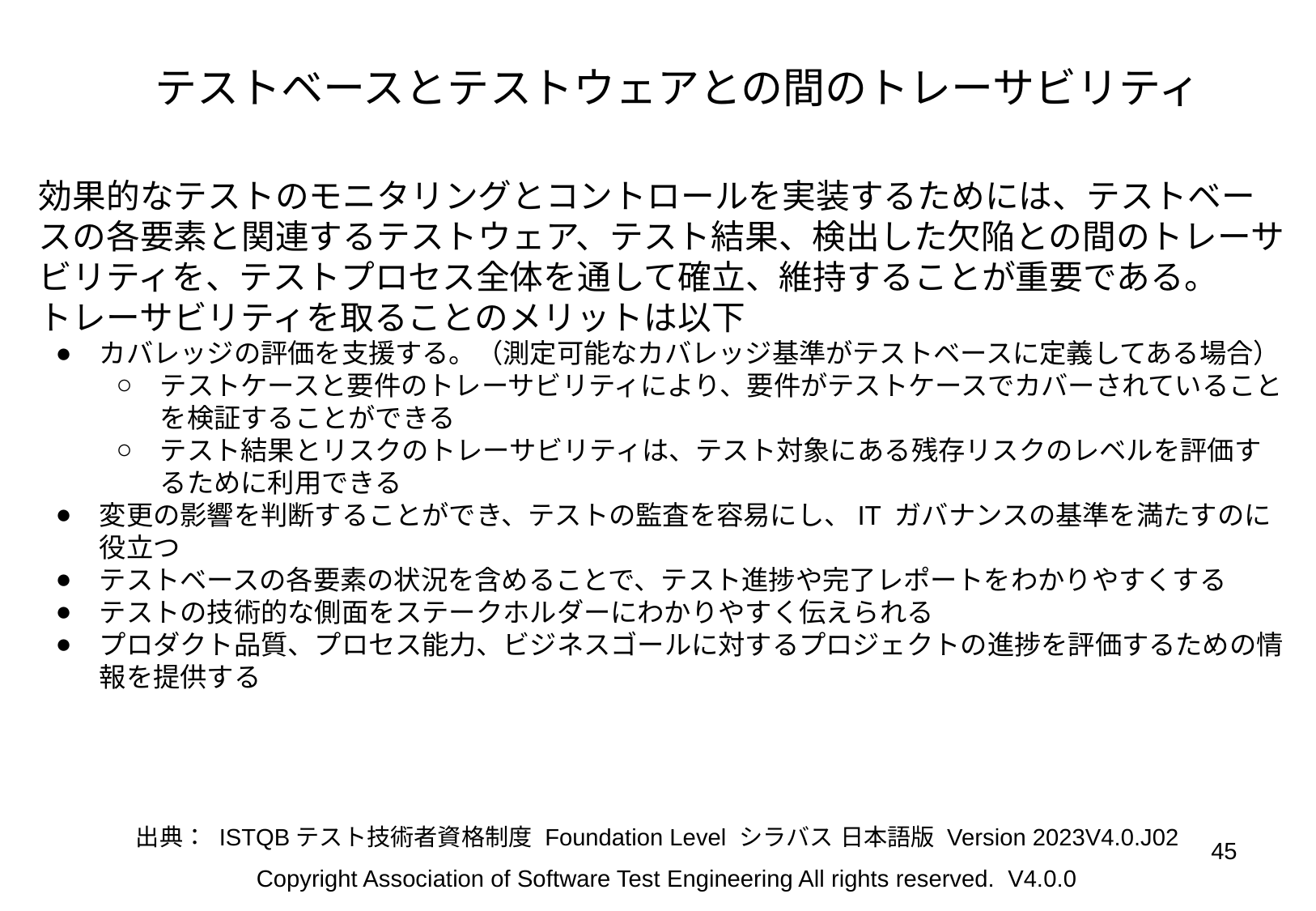

# テストベースとテストウェアとの間のトレーサビリティ
効果的なテストのモニタリングとコントロールを実装するためには、テストベースの各要素と関連するテストウェア、テスト結果、検出した欠陥との間のトレーサビリティを、テストプロセス全体を通して確立、維持することが重要である。
トレーサビリティを取ることのメリットは以下
カバレッジの評価を支援する。（測定可能なカバレッジ基準がテストベースに定義してある場合）
テストケースと要件のトレーサビリティにより、要件がテストケースでカバーされていることを検証することができる
テスト結果とリスクのトレーサビリティは、テスト対象にある残存リスクのレベルを評価するために利用できる
変更の影響を判断することができ、テストの監査を容易にし、IT ガバナンスの基準を満たすのに役立つ
テストベースの各要素の状況を含めることで、テスト進捗や完了レポートをわかりやすくする
テストの技術的な側面をステークホルダーにわかりやすく伝えられる
プロダクト品質、プロセス能力、ビジネスゴールに対するプロジェクトの進捗を評価するための情報を提供する
出典： ISTQBテスト技術者資格制度 Foundation Level シラバス 日本語版 Version 2023V4.0.J02
45
Copyright Association of Software Test Engineering All rights reserved.  V4.0.0